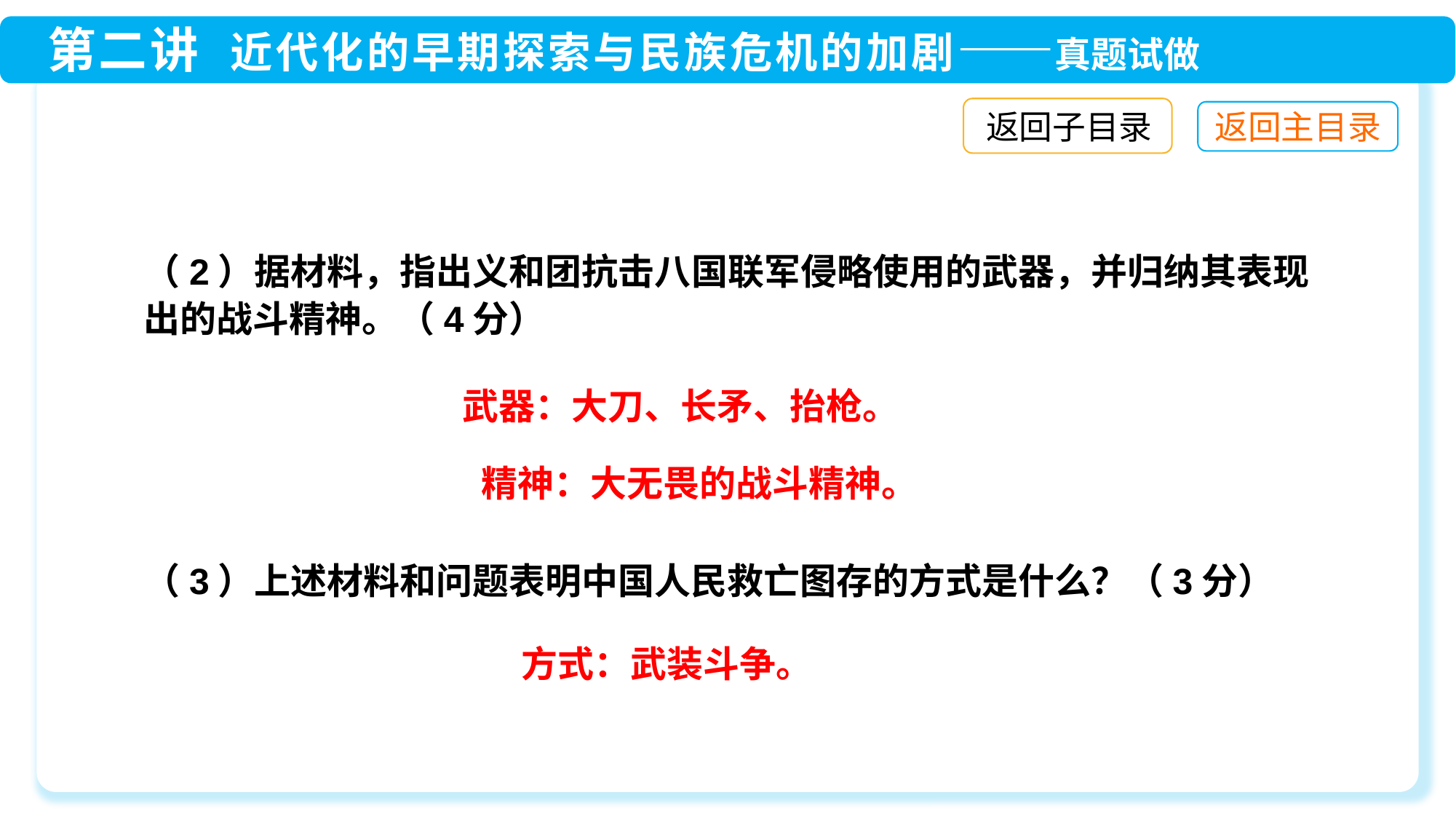

返回子目录
（2）据材料，指出义和团抗击八国联军侵略使用的武器，并归纳其表现出的战斗精神。（4分）

（3）上述材料和问题表明中国人民救亡图存的方式是什么？（3分）

武器：大刀、长矛、抬枪。
精神：大无畏的战斗精神。
方式：武装斗争。